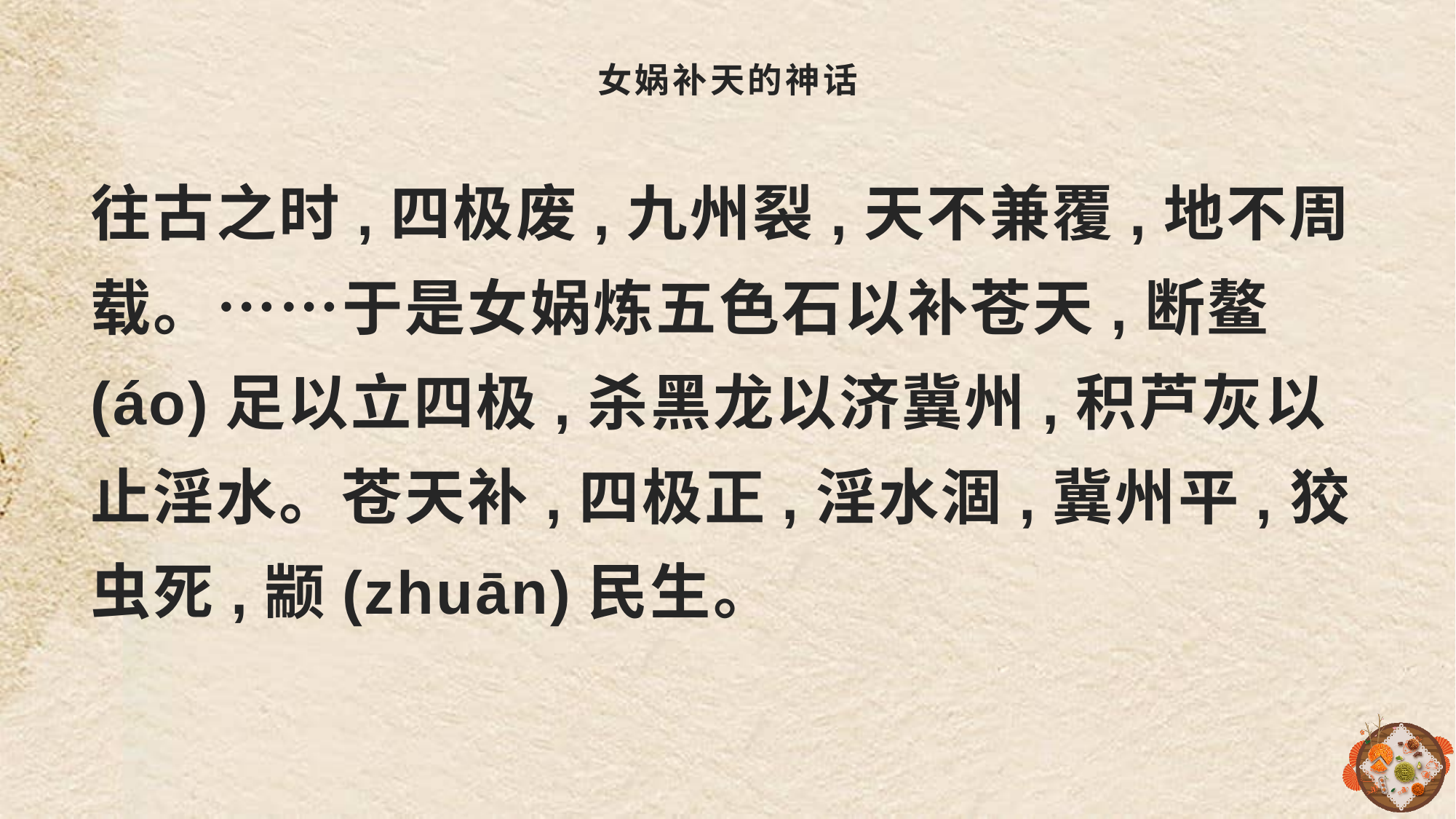

# 女娲补天的神话
往古之时,四极废,九州裂,天不兼覆,地不周载。……于是女娲炼五色石以补苍天,断鳌(áo)足以立四极,杀黑龙以济冀州,积芦灰以止淫水。苍天补,四极正,淫水涸,冀州平,狡虫死,颛(zhuān)民生。